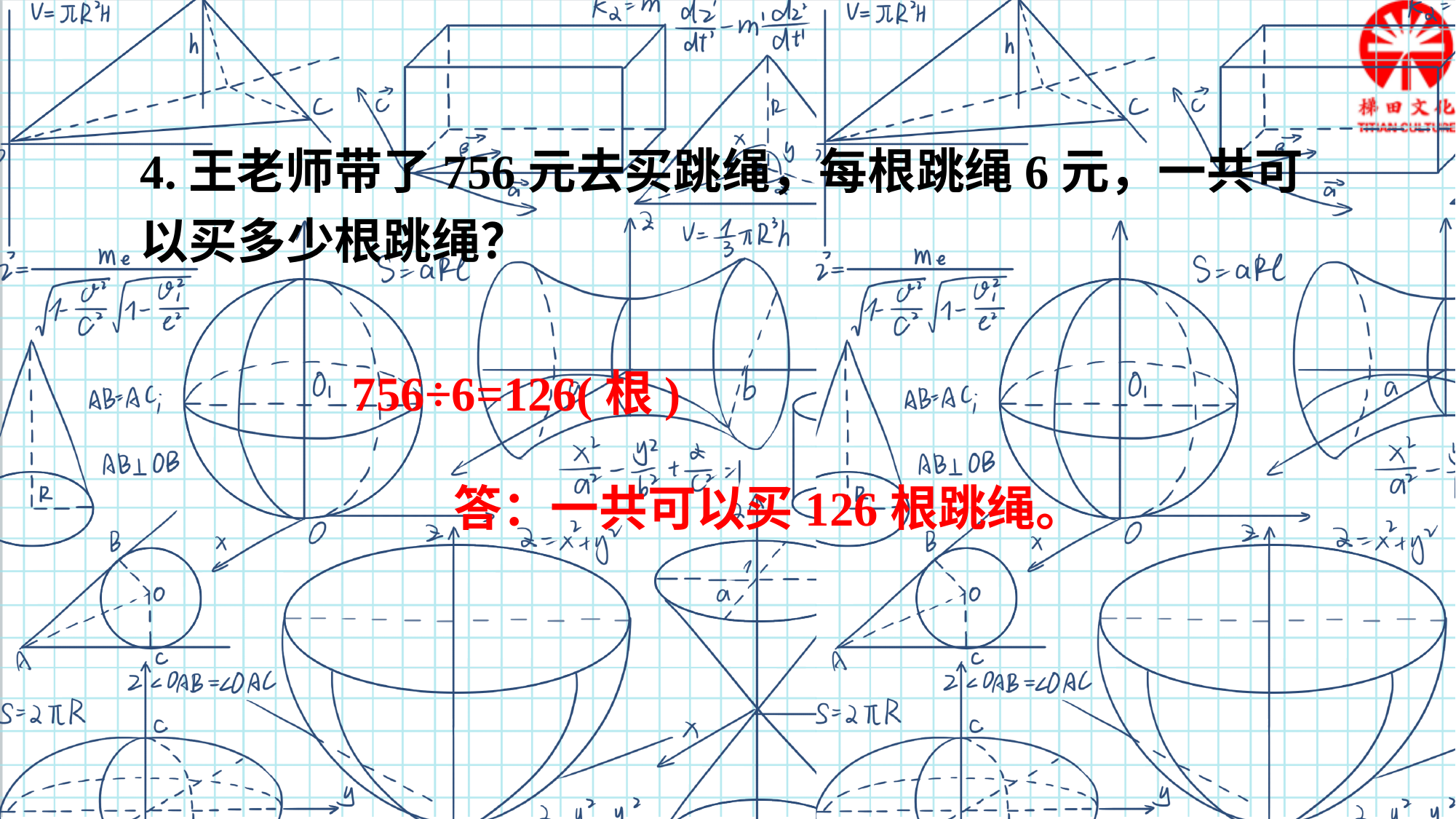

4.王老师带了756元去买跳绳，每根跳绳6元，一共可以买多少根跳绳？
756÷6=126(根)
答：一共可以买126根跳绳。